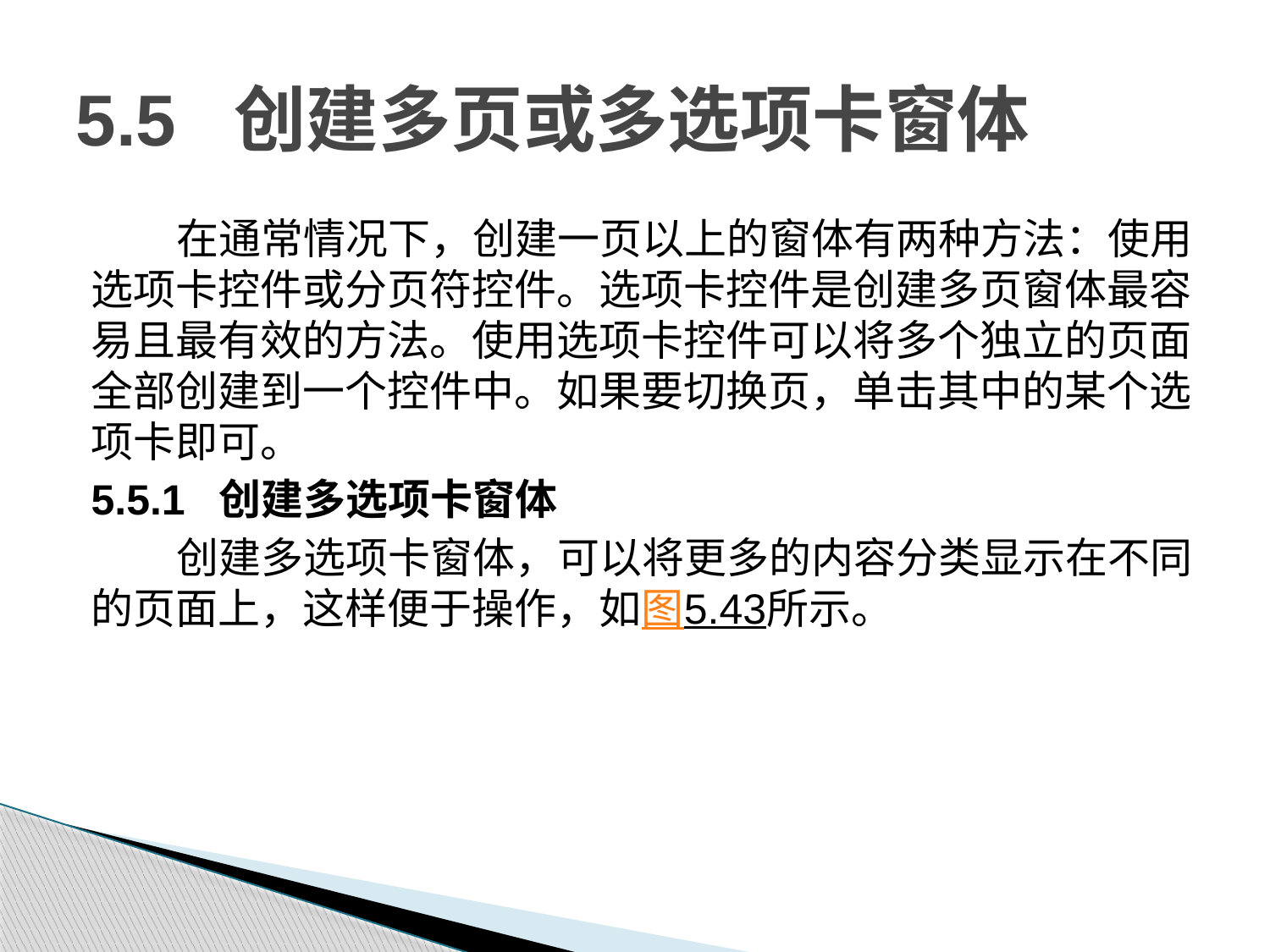

# 5.5  创建多页或多选项卡窗体
在通常情况下，创建一页以上的窗体有两种方法：使用选项卡控件或分页符控件。选项卡控件是创建多页窗体最容易且最有效的方法。使用选项卡控件可以将多个独立的页面全部创建到一个控件中。如果要切换页，单击其中的某个选项卡即可。
5.5.1  创建多选项卡窗体
创建多选项卡窗体，可以将更多的内容分类显示在不同的页面上，这样便于操作，如图5.43所示。